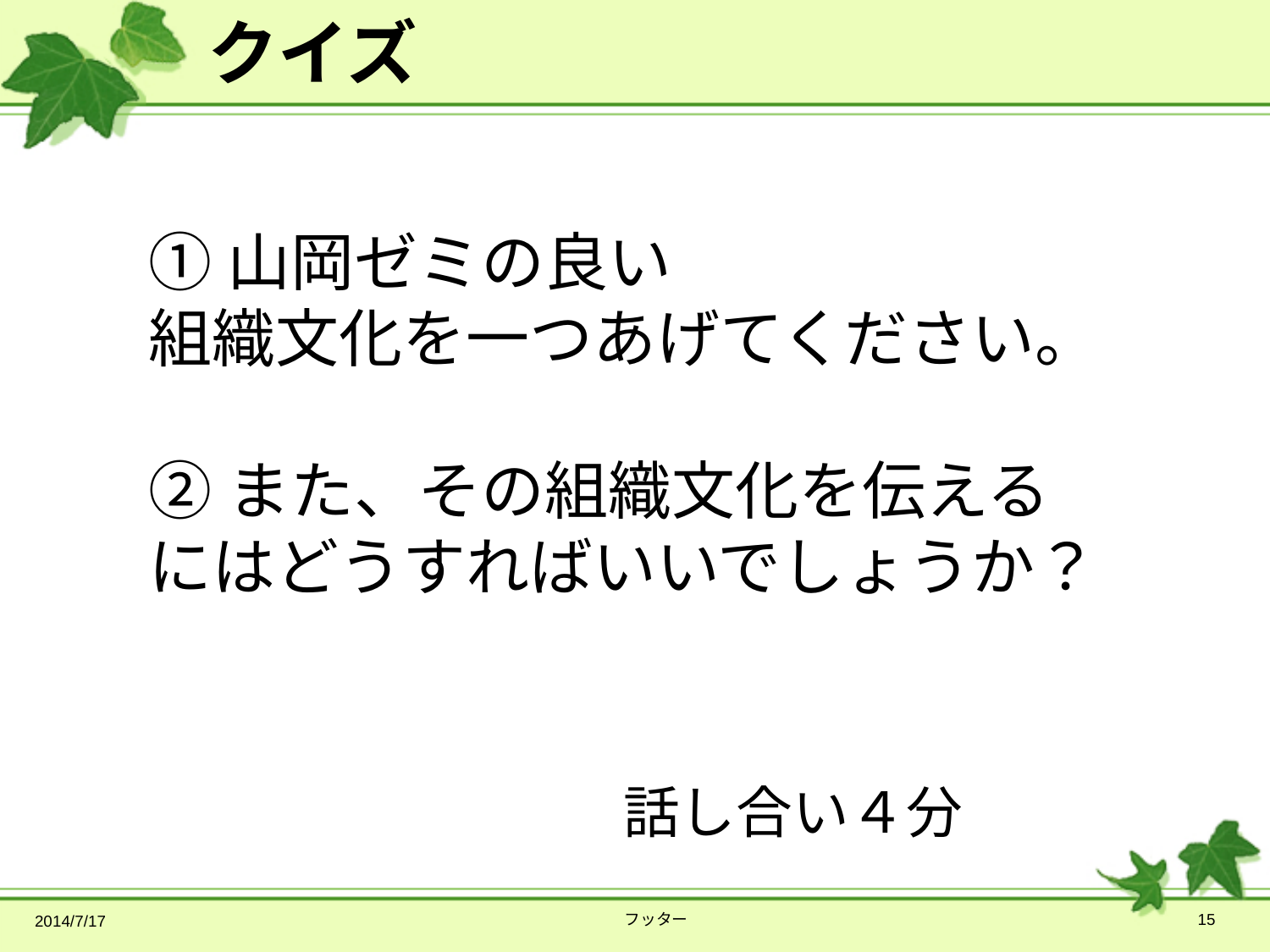

# クイズ
①山岡ゼミの良い
組織文化を一つあげてください。

②また、その組織文化を伝える
にはどうすればいいでしょうか？
話し合い４分
2014/7/17
フッター
15